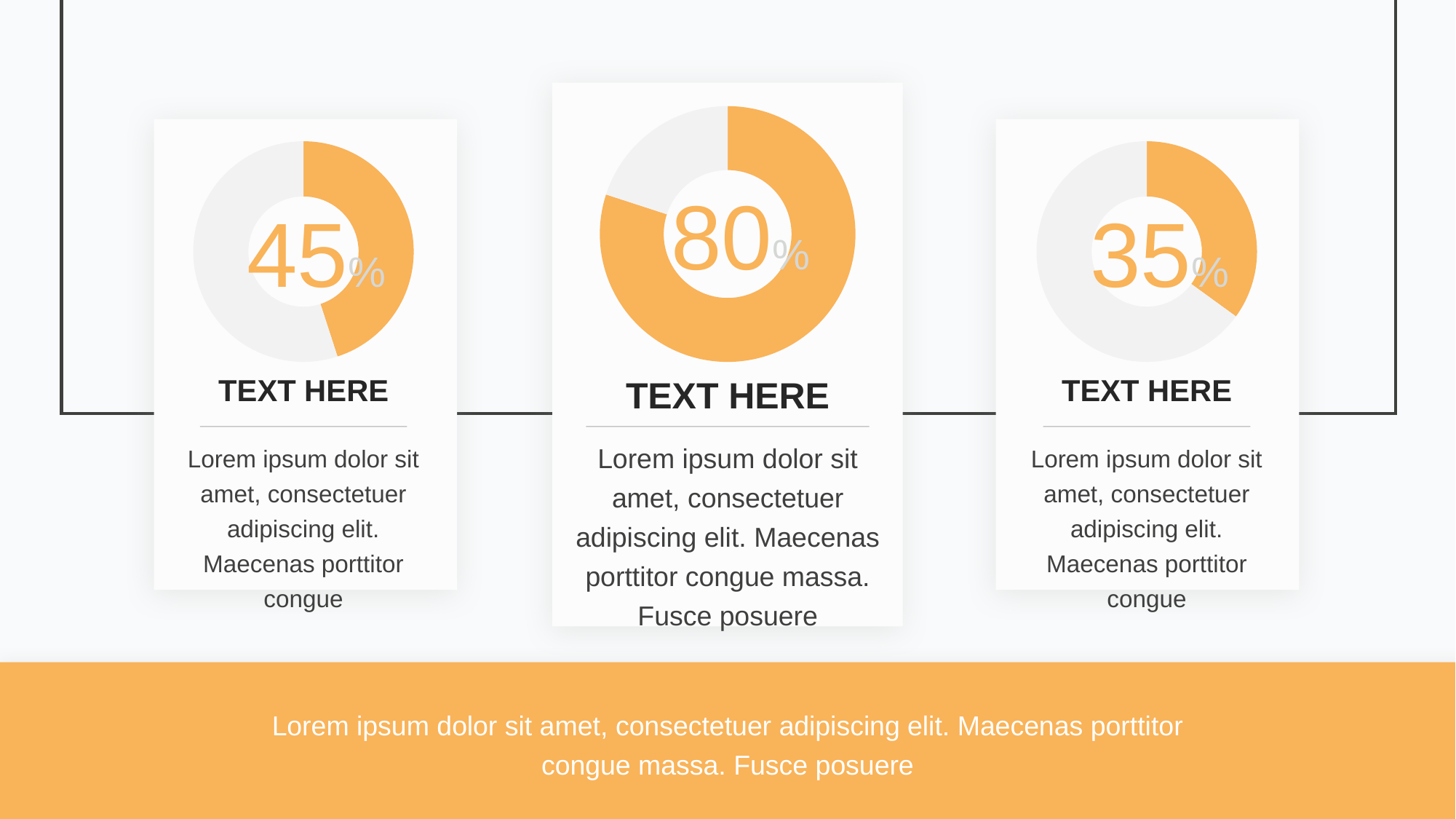

### Chart

| Category | 销售额 |
|---|---|
| 占比 | 0.8 |
| 无需改变 | 0.19999999999999996 |

### Chart

| Category | 销售额 |
|---|---|
| 占比 | 0.45 |
| 无需改变 | 0.55 |

### Chart

| Category | 销售额 |
|---|---|
| 占比 | 0.35 |
| 无需改变 | 0.65 |
80%
45%
35%
TEXT HERE
TEXT HERE
TEXT HERE
Lorem ipsum dolor sit amet, consectetuer adipiscing elit. Maecenas porttitor congue massa. Fusce posuere
Lorem ipsum dolor sit amet, consectetuer adipiscing elit. Maecenas porttitor congue
Lorem ipsum dolor sit amet, consectetuer adipiscing elit. Maecenas porttitor congue

Lorem ipsum dolor sit amet, consectetuer adipiscing elit. Maecenas porttitor congue massa. Fusce posuere